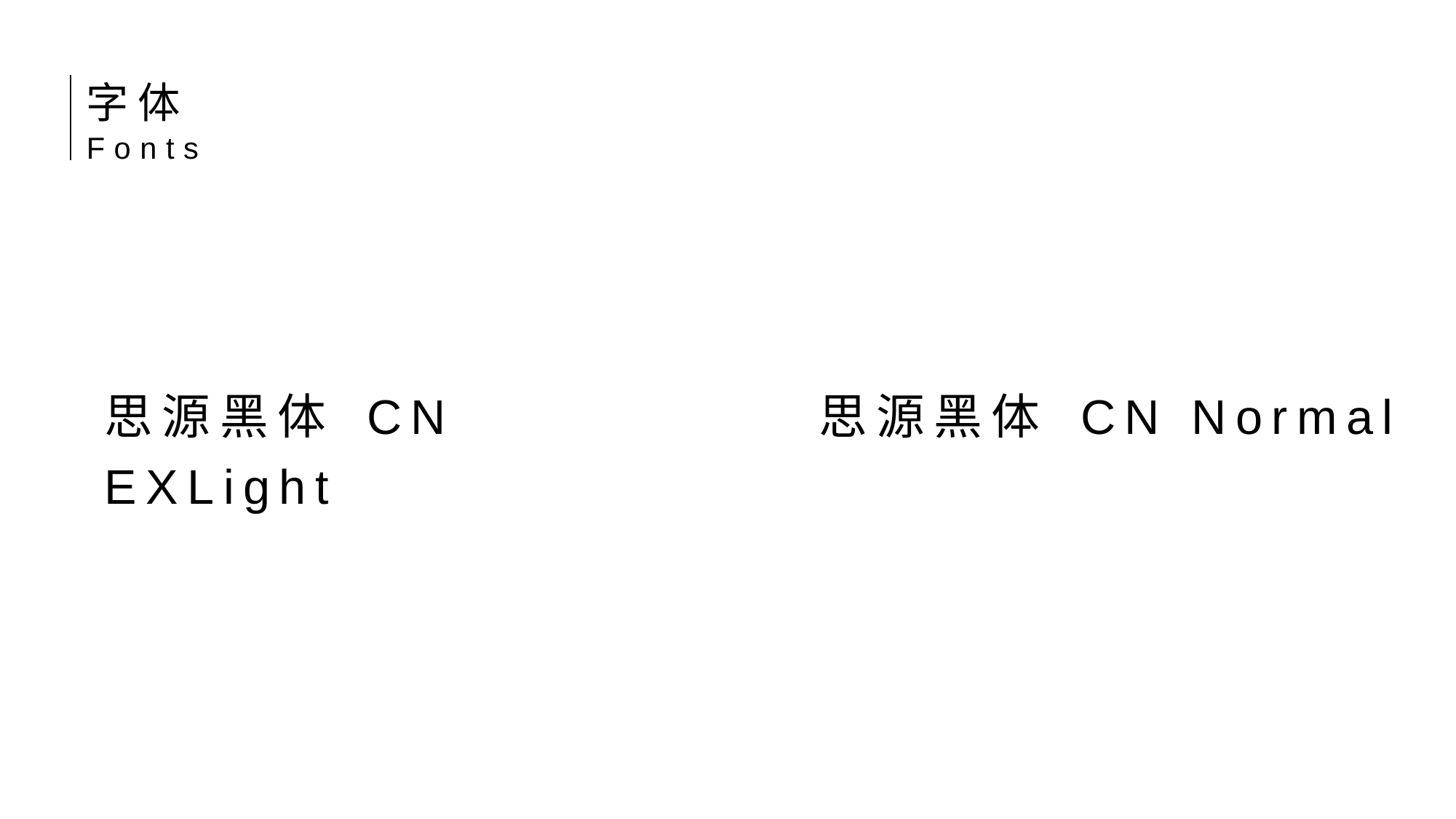

字体
Fonts
思源黑体 CN EXLight
思源黑体 CN Normal